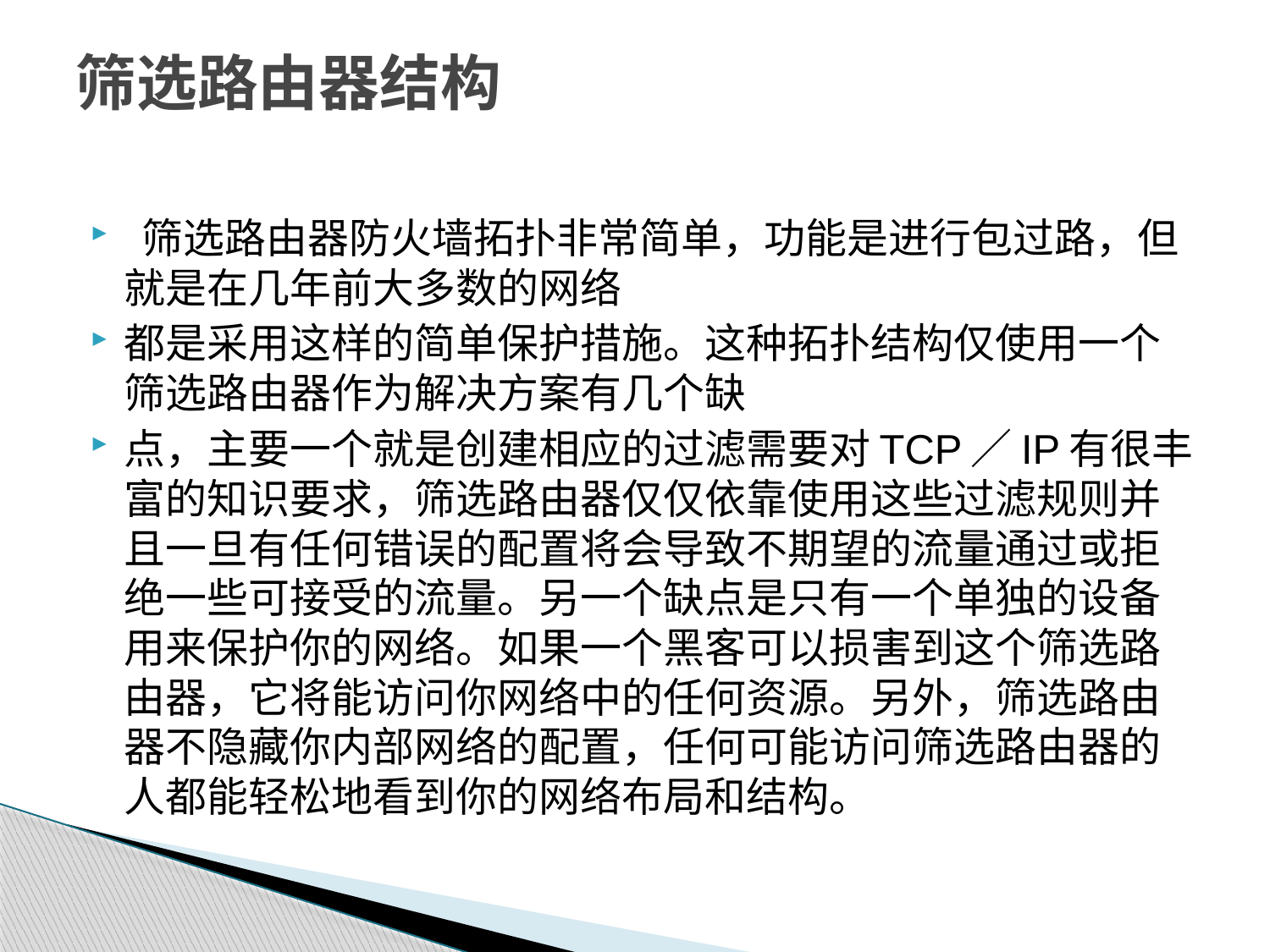

# 筛选路由器结构
 筛选路由器防火墙拓扑非常简单，功能是进行包过路，但就是在几年前大多数的网络
都是采用这样的简单保护措施。这种拓扑结构仅使用一个筛选路由器作为解决方案有几个缺
点，主要一个就是创建相应的过滤需要对TCP／IP有很丰富的知识要求，筛选路由器仅仅依靠使用这些过滤规则并且一旦有任何错误的配置将会导致不期望的流量通过或拒绝一些可接受的流量。另一个缺点是只有一个单独的设备用来保护你的网络。如果一个黑客可以损害到这个筛选路由器，它将能访问你网络中的任何资源。另外，筛选路由器不隐藏你内部网络的配置，任何可能访问筛选路由器的人都能轻松地看到你的网络布局和结构。